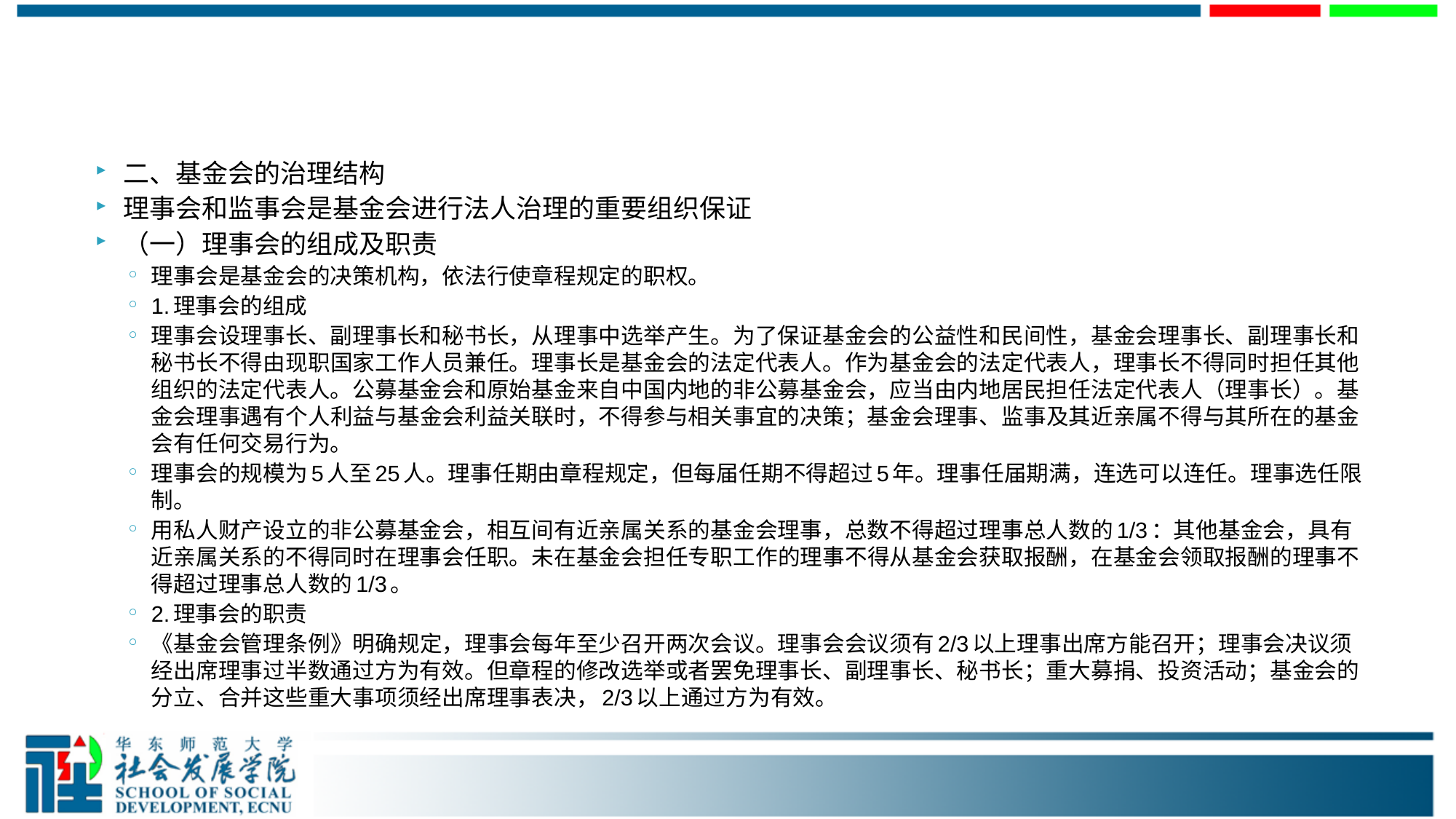

#
二、基金会的治理结构
理事会和监事会是基金会进行法人治理的重要组织保证
（一）理事会的组成及职责
理事会是基金会的决策机构，依法行使章程规定的职权。
1.理事会的组成
理事会设理事长、副理事长和秘书长，从理事中选举产生。为了保证基金会的公益性和民间性，基金会理事长、副理事长和秘书长不得由现职国家工作人员兼任。理事长是基金会的法定代表人。作为基金会的法定代表人，理事长不得同时担任其他组织的法定代表人。公募基金会和原始基金来自中国内地的非公募基金会，应当由内地居民担任法定代表人（理事长）。基金会理事遇有个人利益与基金会利益关联时，不得参与相关事宜的决策；基金会理事、监事及其近亲属不得与其所在的基金会有任何交易行为。
理事会的规模为5人至25人。理事任期由章程规定，但每届任期不得超过5年。理事任届期满，连选可以连任。理事选任限制。
用私人财产设立的非公募基金会，相互间有近亲属关系的基金会理事，总数不得超过理事总人数的1/3：其他基金会，具有近亲属关系的不得同时在理事会任职。未在基金会担任专职工作的理事不得从基金会获取报酬，在基金会领取报酬的理事不得超过理事总人数的1/3。
2.理事会的职责
《基金会管理条例》明确规定，理事会每年至少召开两次会议。理事会会议须有2/3以上理事出席方能召开；理事会决议须经出席理事过半数通过方为有效。但章程的修改选举或者罢免理事长、副理事长、秘书长；重大募捐、投资活动；基金会的分立、合并这些重大事项须经出席理事表决，2/3以上通过方为有效。